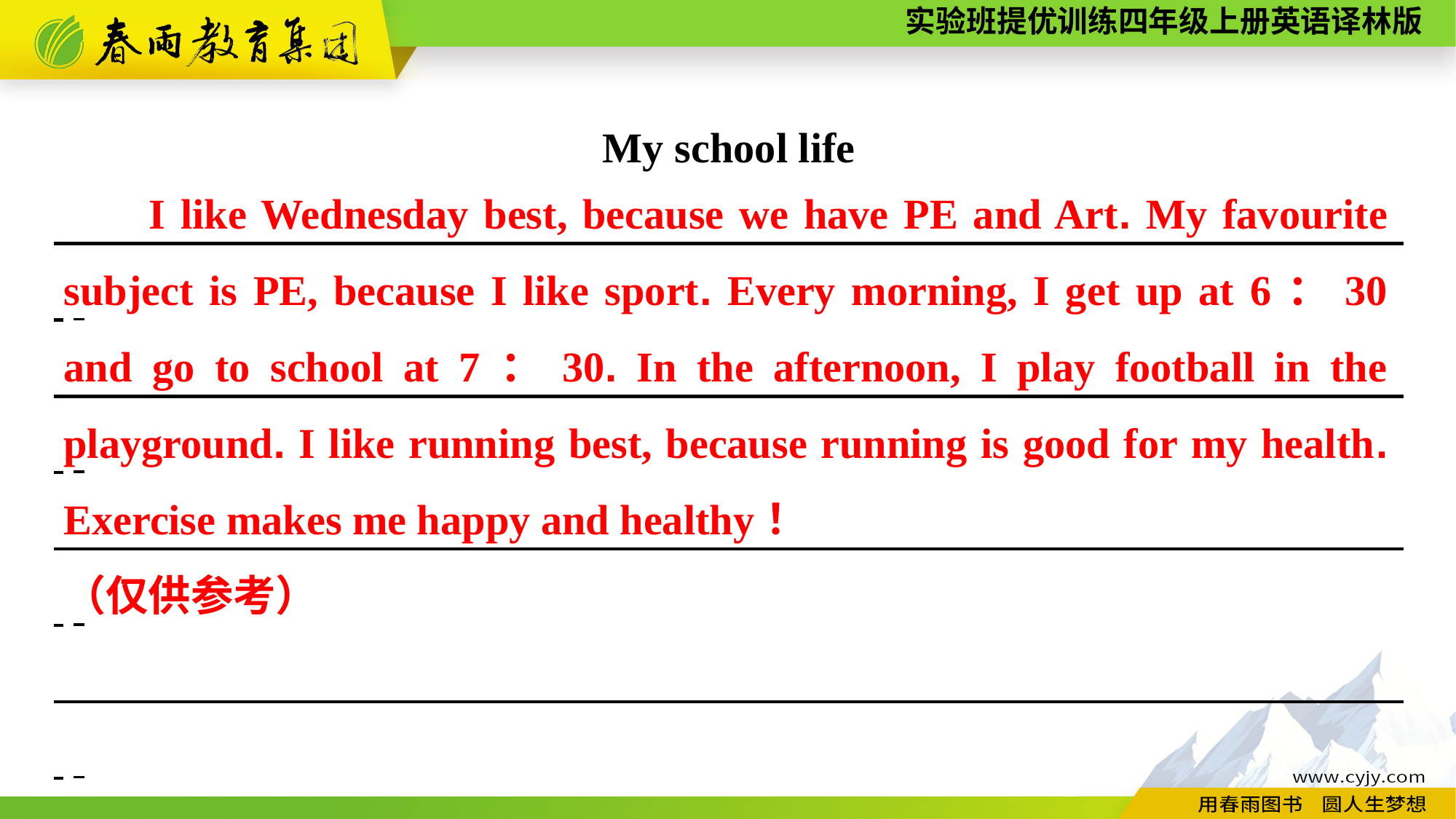

My school life
　　　　　　　　　　　　　　　　　　　　　　　　　　　　　　　  .
　　　　　　　　　　　　　　　　　　　　　　　　　　　　　　　  .
　　　　　　　　　　　　　　　　　　　　　　　　　　　　　　　  .
　　　　　　　　　　　　　　　　　　　　　　　　　　　　　　　  .
　　　　　　　　　　　　　　　　　　　　　　　　　　　　　　　  .
　　　　　　　　　　　　　　　　　　　　　　　　　　　　　　　  .
I like Wednesday best, because we have PE and Art. My favourite subject is PE, because I like sport. Every morning, I get up at 6：30 and go to school at 7：30. In the afternoon, I play football in the playground. I like running best, because running is good for my health. Exercise makes me happy and healthy！
（仅供参考）